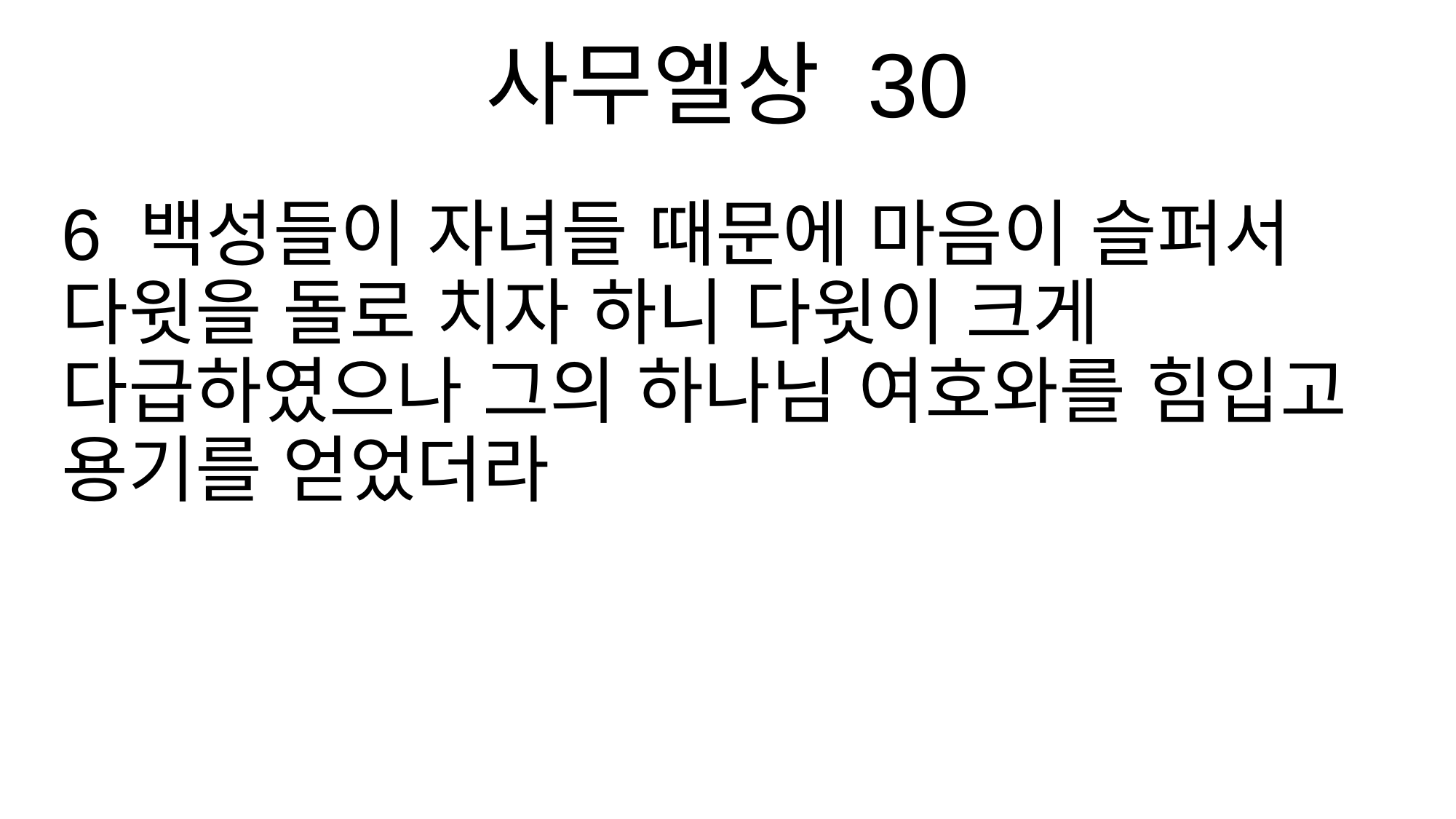

사무엘상 30
6 백성들이 자녀들 때문에 마음이 슬퍼서 다윗을 돌로 치자 하니 다윗이 크게 다급하였으나 그의 하나님 여호와를 힘입고 용기를 얻었더라